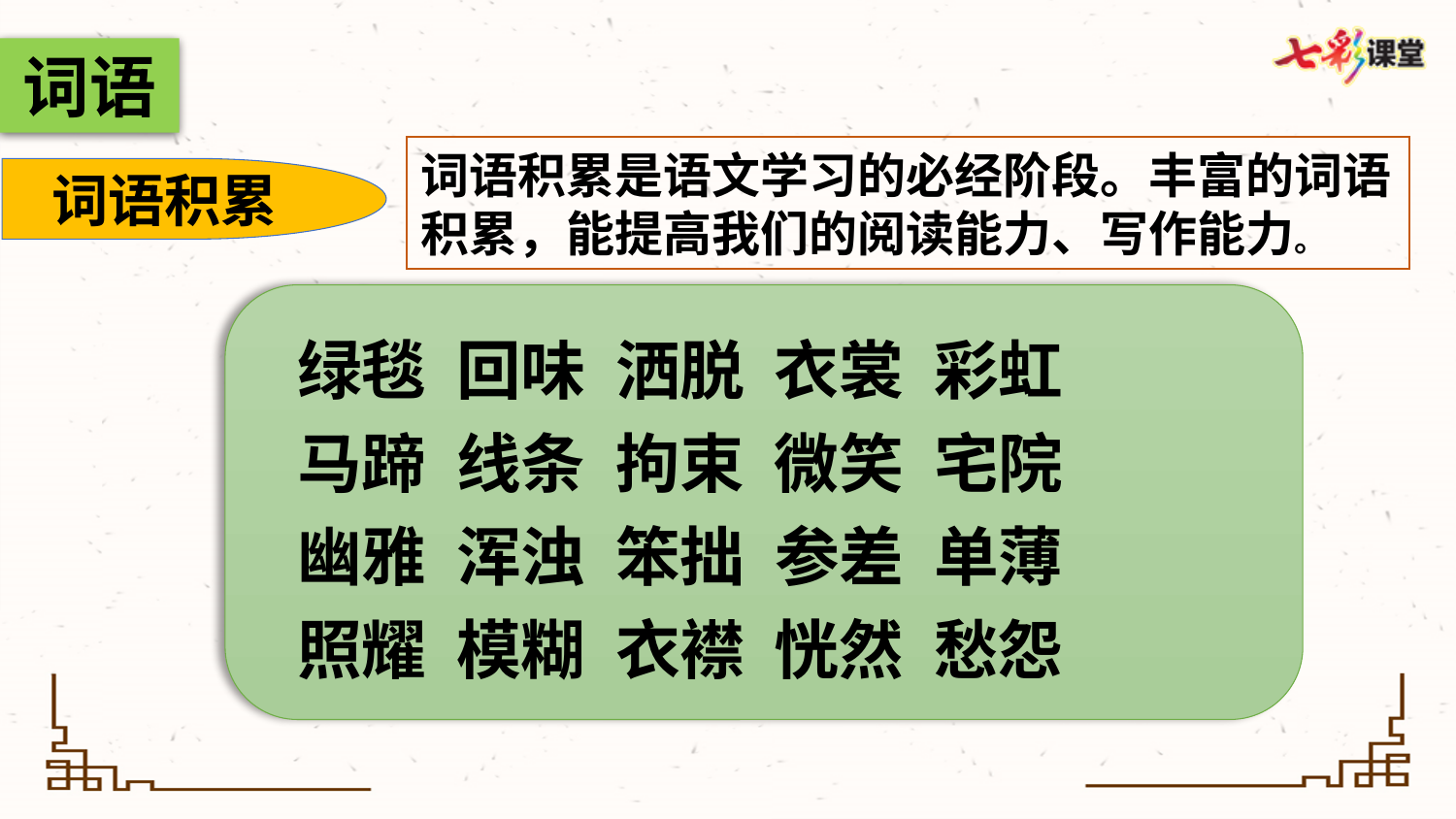

词语
词语积累是语文学习的必经阶段。丰富的词语积累，能提高我们的阅读能力、写作能力。

词语积累

绿毯  回味  洒脱  衣裳  彩虹
马蹄  线条  拘束  微笑  宅院
幽雅  浑浊  笨拙  参差  单薄
照耀  模糊  衣襟  恍然  愁怨